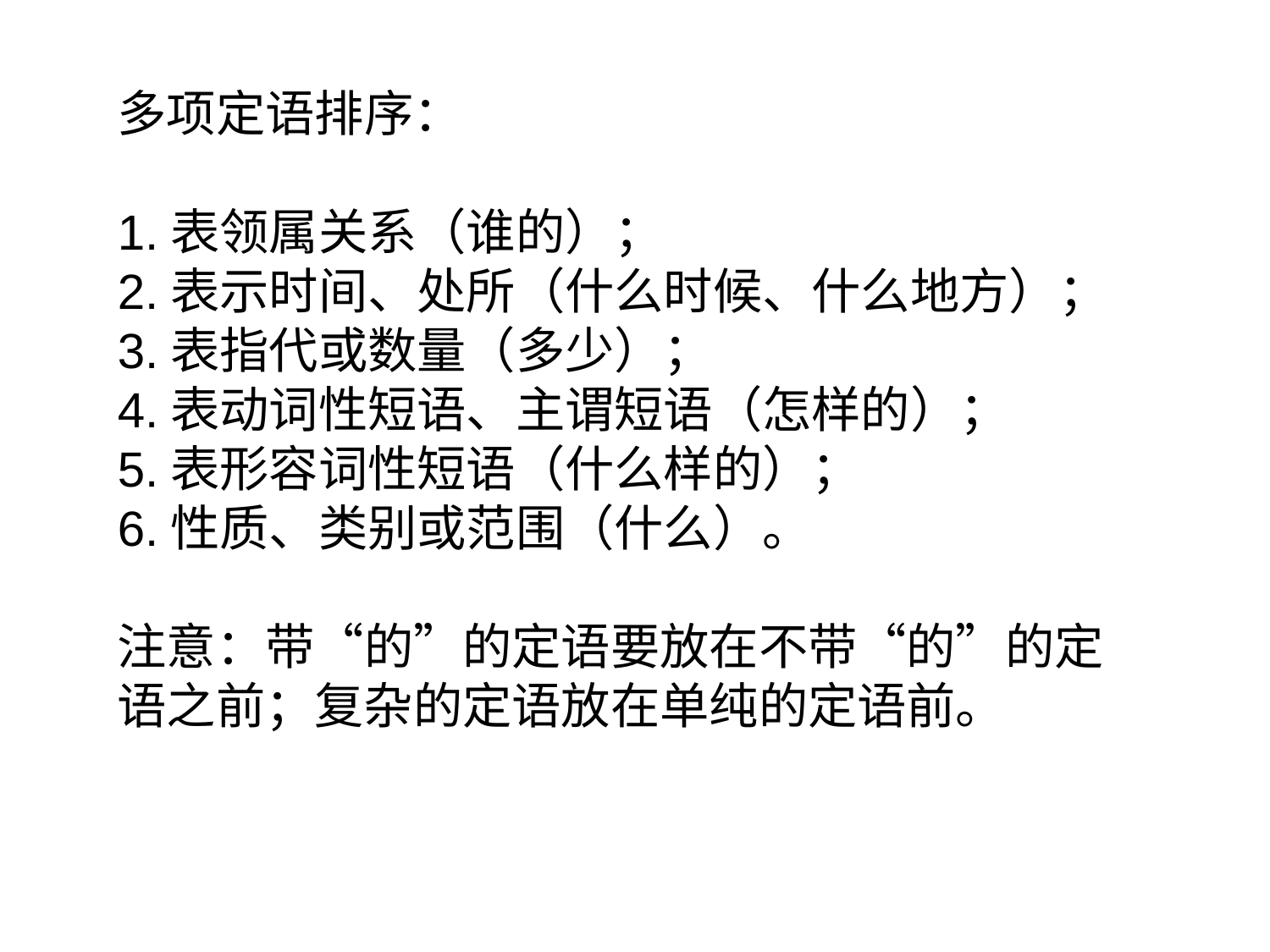

多项定语排序：

1.表领属关系（谁的）；
2.表示时间、处所（什么时候、什么地方）；
3.表指代或数量（多少）；
4.表动词性短语、主谓短语（怎样的）；
5.表形容词性短语（什么样的）；
6.性质、类别或范围（什么）。

注意：带“的”的定语要放在不带“的”的定语之前；复杂的定语放在单纯的定语前。